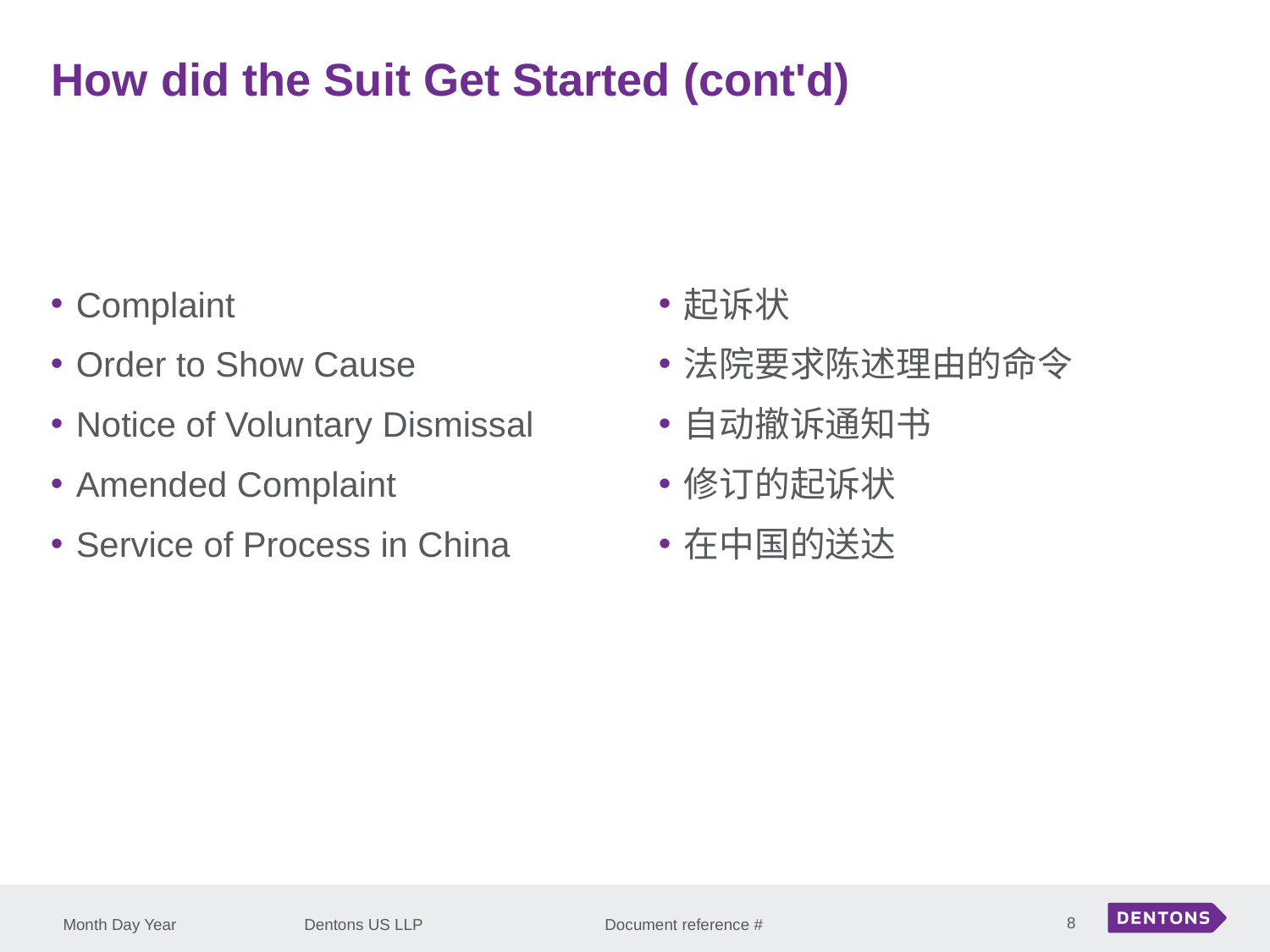

How did the Suit Get Started (cont'd)

Complaint
Order to Show Cause
Notice of Voluntary Dismissal
Amended Complaint
Service of Process in China

起诉状
法院要求陈述理由的命令
自动撤诉通知书
修订的起诉状
在中国的送达
8
Month Day Year
Dentons US LLP                                         Document reference #